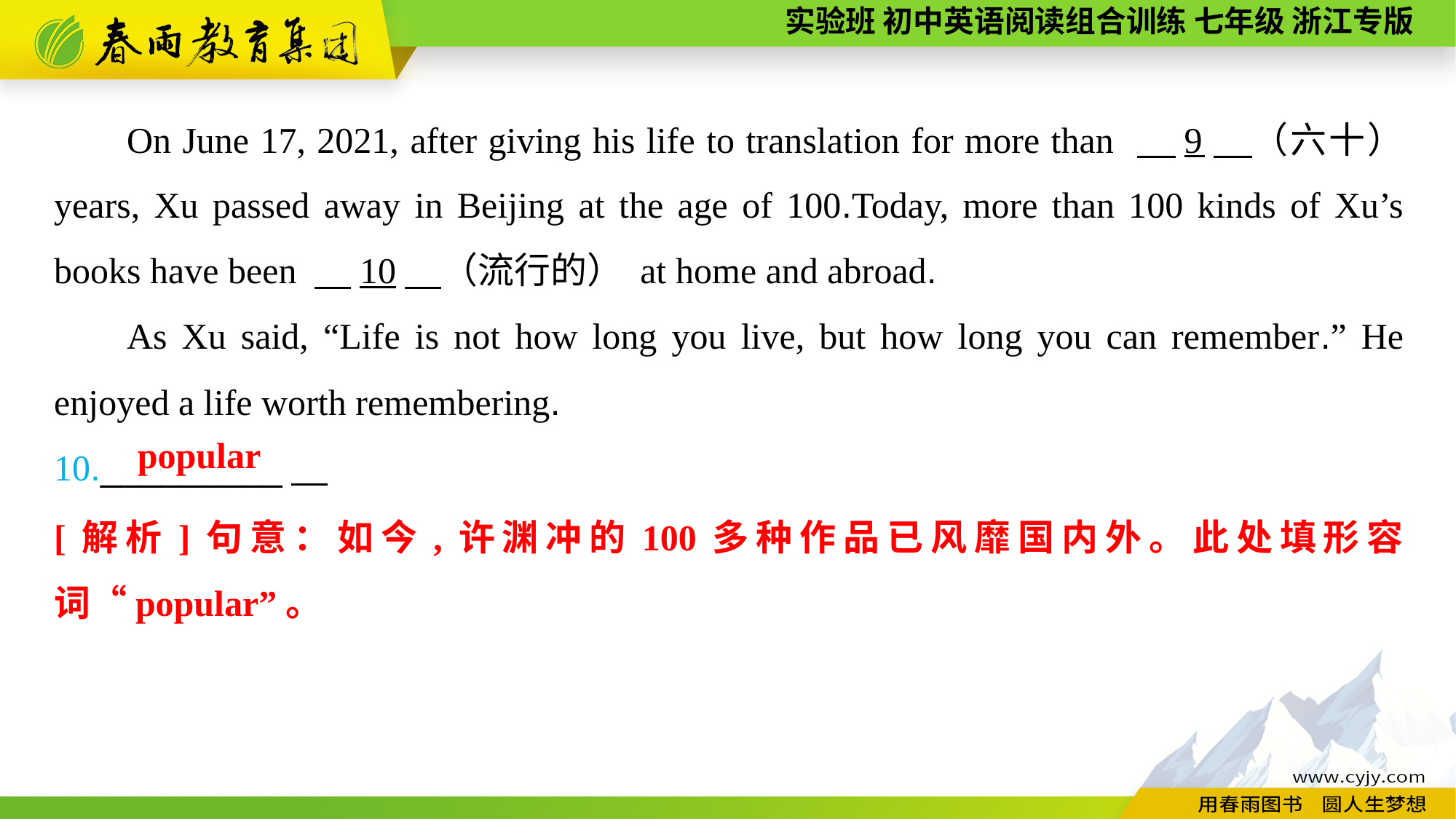

On June 17, 2021, after giving his life to translation for more than 　9　（六十） years, Xu passed away in Beijing at the age of 100.Today, more than 100 kinds of Xu’s books have been 　10　（流行的） at home and abroad.
As Xu said, “Life is not how long you live, but how long you can remember.” He enjoyed a life worth remembering.
10._________
popular
[解析]句意：如今,许渊冲的100多种作品已风靡国内外。此处填形容词“popular”。